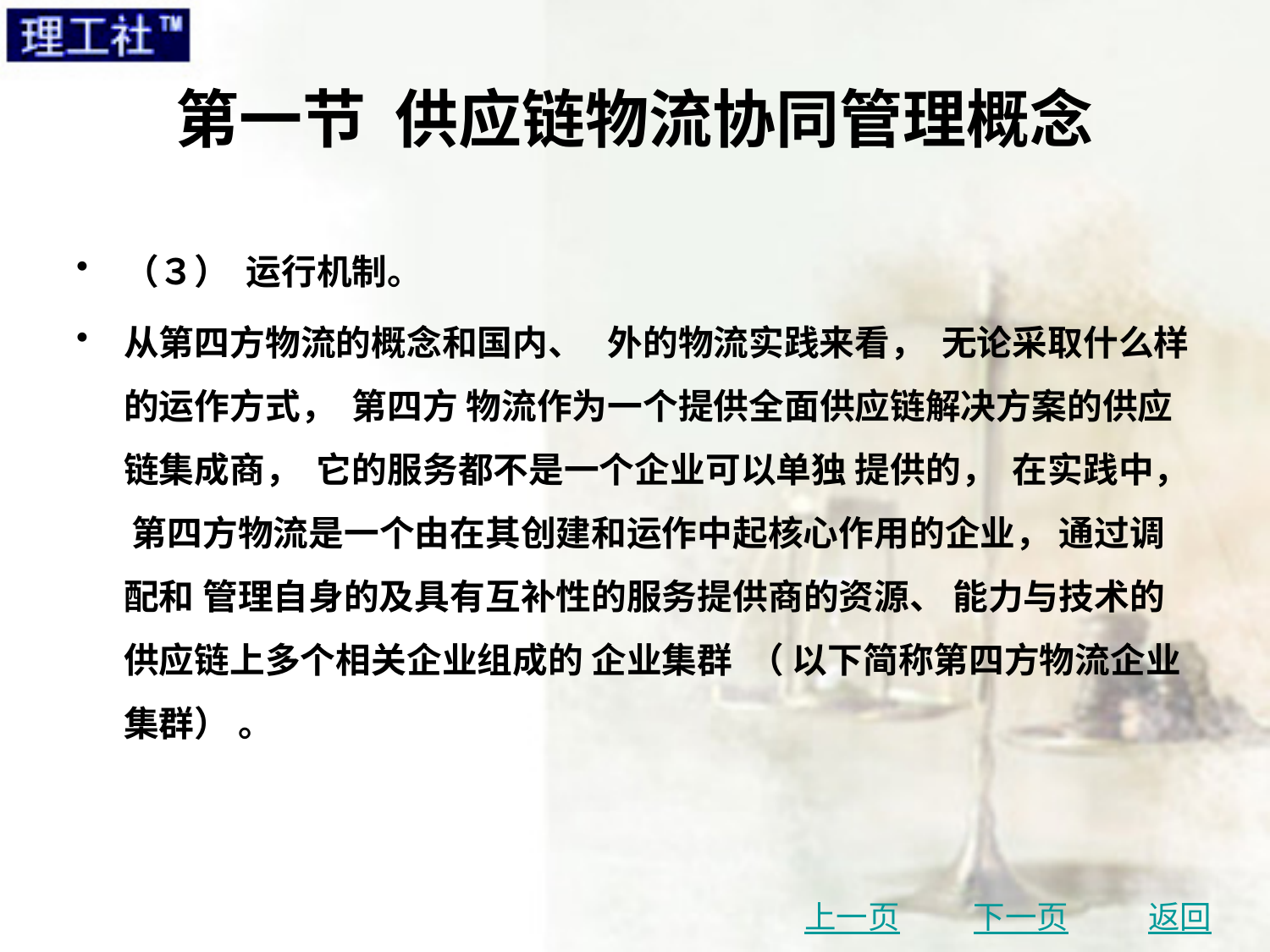

# 第一节  供应链物流协同管理概念
（３）  运行机制。
从第四方物流的概念和国内、   外的物流实践来看，  无论采取什么样的运作方式，  第四方 物流作为一个提供全面供应链解决方案的供应链集成商，  它的服务都不是一个企业可以单独 提供的，  在实践中，  第四方物流是一个由在其创建和运作中起核心作用的企业， 通过调配和 管理自身的及具有互补性的服务提供商的资源、 能力与技术的供应链上多个相关企业组成的 企业集群  （ 以下简称第四方物流企业集群） 。
上一页
下一页
返回